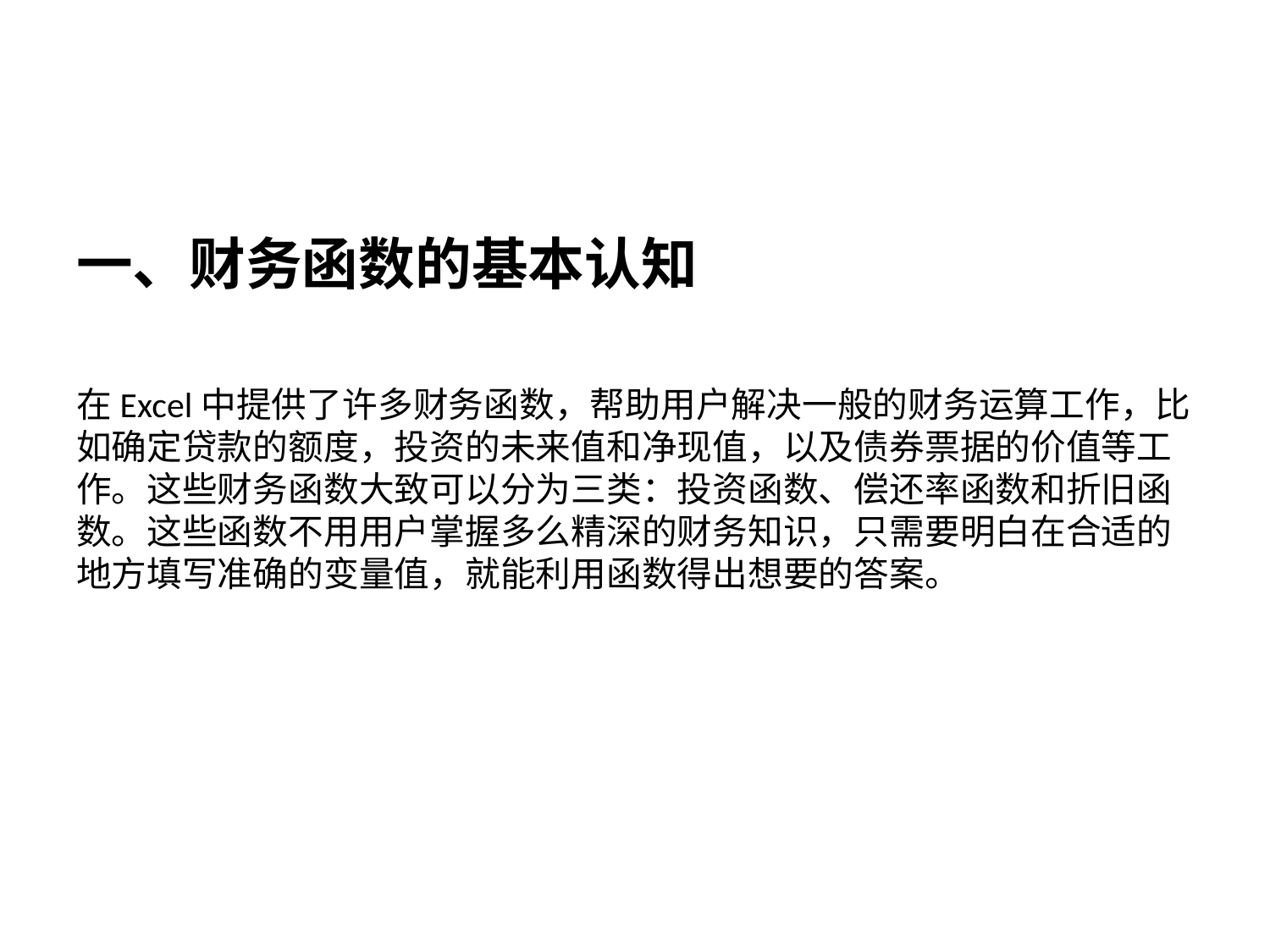

#
一、财务函数的基本认知

在Excel中提供了许多财务函数，帮助用户解决一般的财务运算工作，比如确定贷款的额度，投资的未来值和净现值，以及债券票据的价值等工作。这些财务函数大致可以分为三类：投资函数、偿还率函数和折旧函数。这些函数不用用户掌握多么精深的财务知识，只需要明白在合适的地方填写准确的变量值，就能利用函数得出想要的答案。